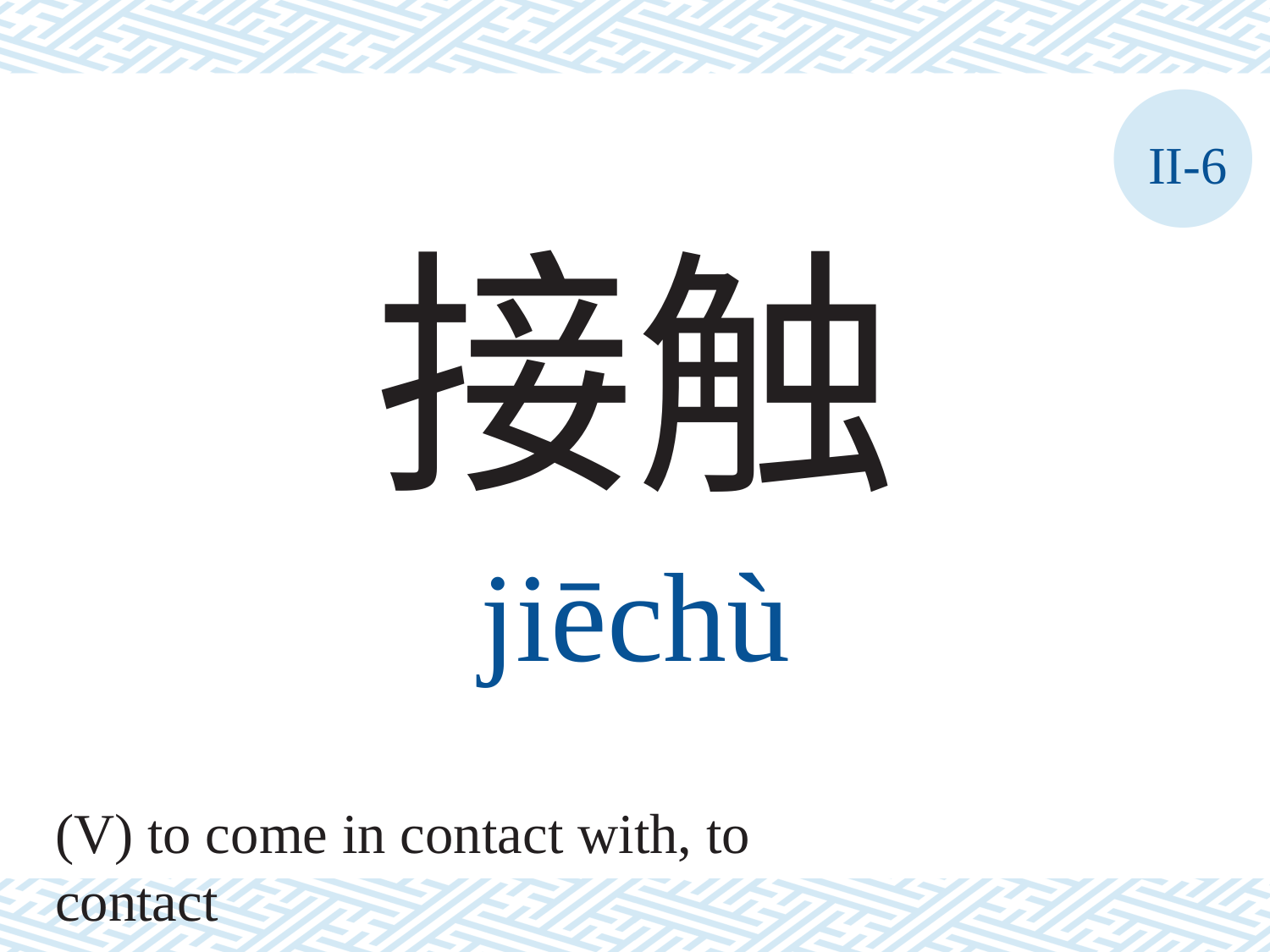

II-6
接触
jiēchù
(V) to come in contact with, to contact